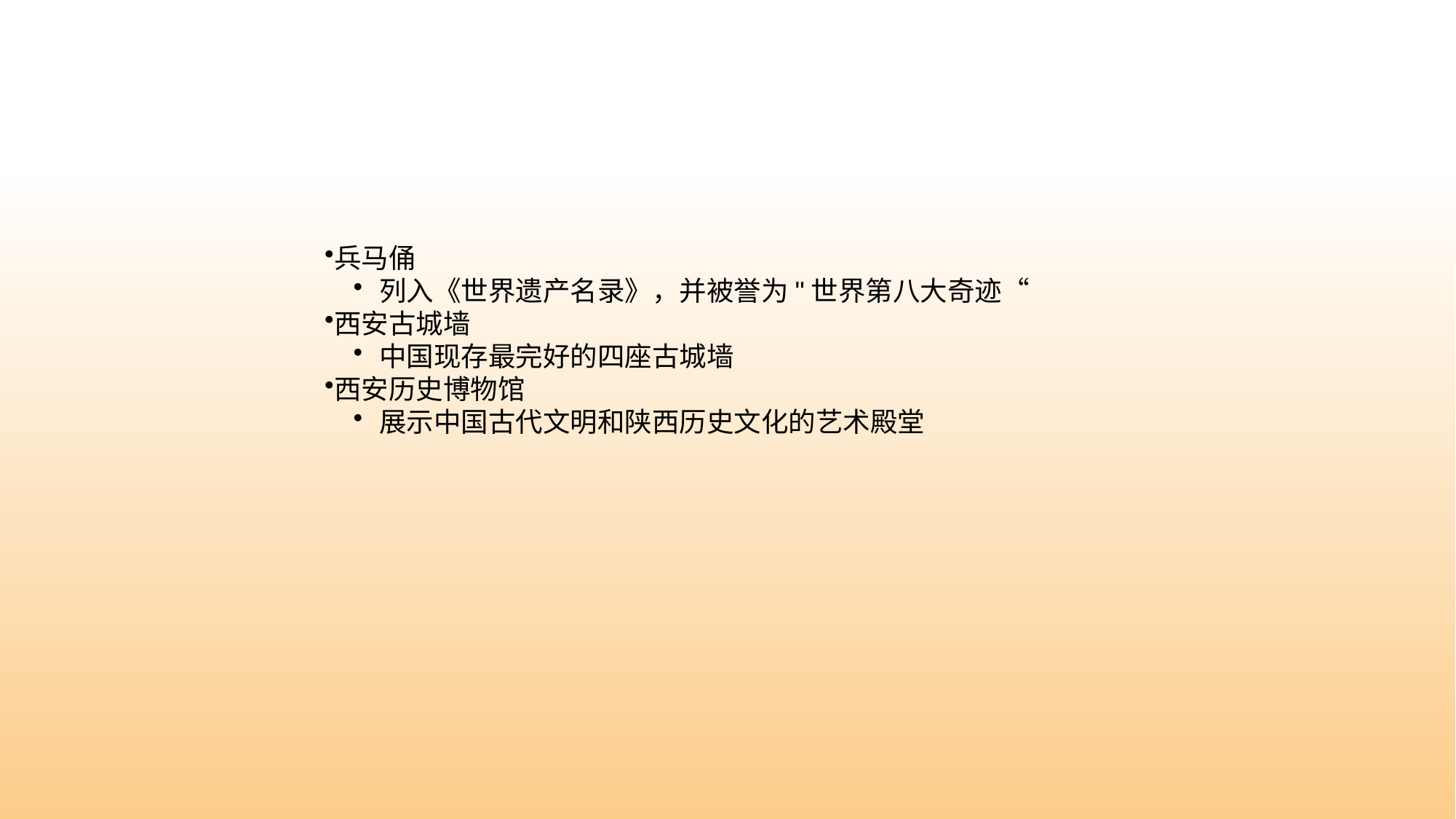

兵马俑
列入《世界遗产名录》，并被誉为"世界第八大奇迹“
西安古城墙
中国现存最完好的四座古城墙
西安历史博物馆
展示中国古代文明和陕西历史文化的艺术殿堂